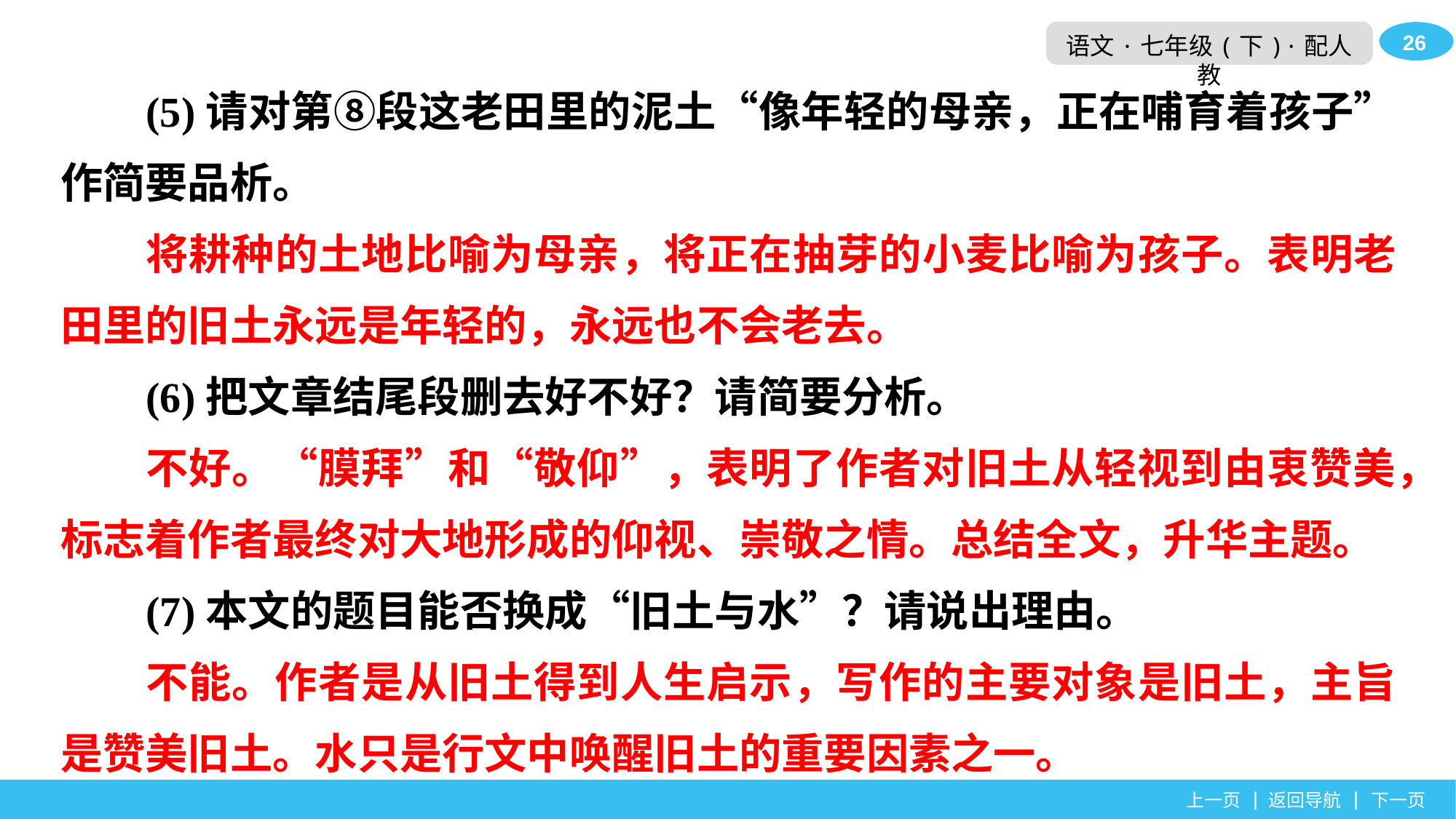

(5)请对第⑧段这老田里的泥土“像年轻的母亲，正在哺育着孩子”作简要品析。
将耕种的土地比喻为母亲，将正在抽芽的小麦比喻为孩子。表明老田里的旧土永远是年轻的，永远也不会老去。
(6)把文章结尾段删去好不好？请简要分析。
不好。“膜拜”和“敬仰”，表明了作者对旧土从轻视到由衷赞美，标志着作者最终对大地形成的仰视、崇敬之情。总结全文，升华主题。
(7)本文的题目能否换成“旧土与水”？请说出理由。
不能。作者是从旧土得到人生启示，写作的主要对象是旧土，主旨是赞美旧土。水只是行文中唤醒旧土的重要因素之一。